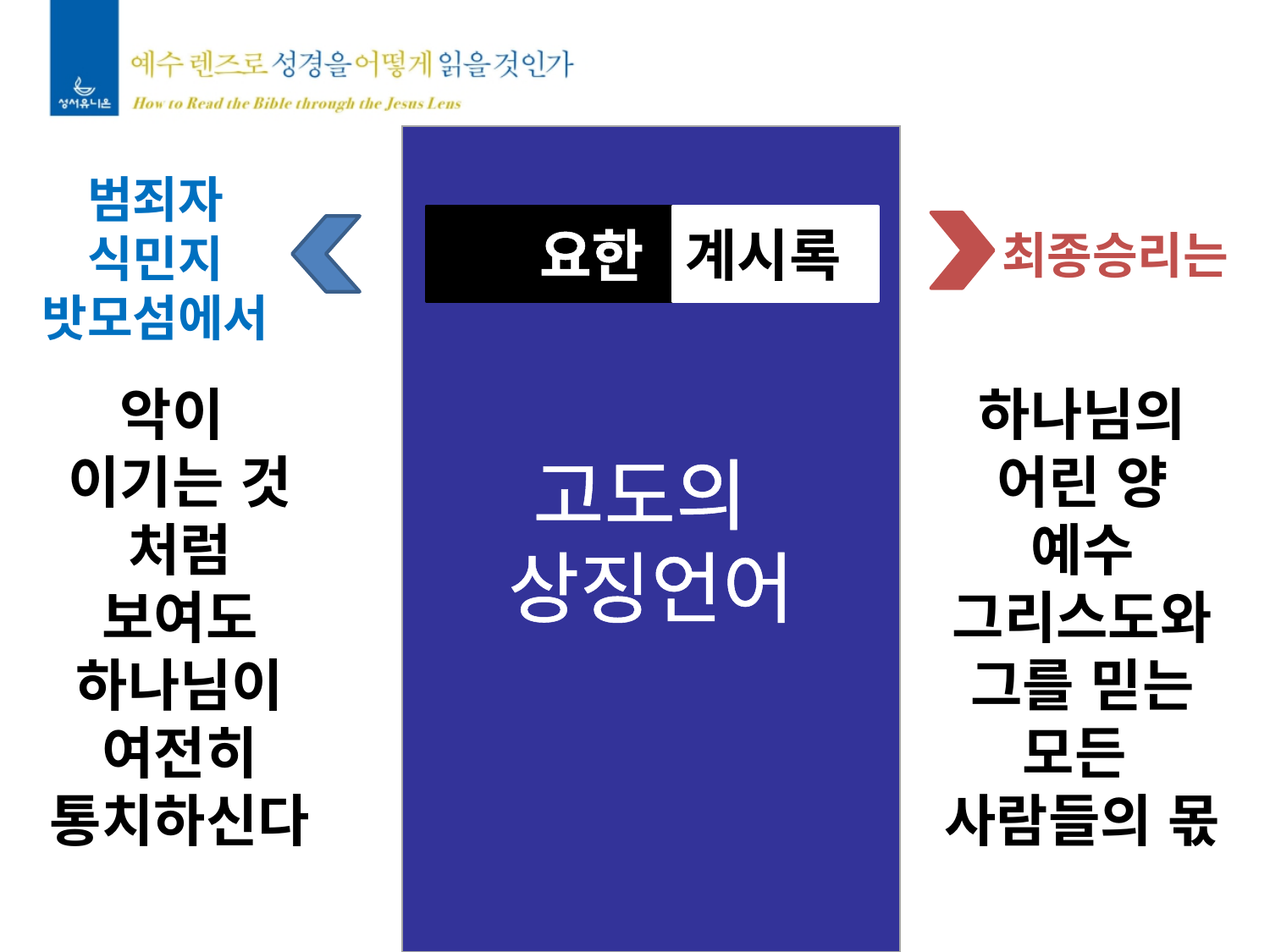

고도의
상징언어
   요한
계시록
최종승리는
범죄자
식민지
밧모섬에서

하나님의
어린 양
예수
그리스도와
그를 믿는
모든
사람들의 몫
악이
이기는 것
처럼 보여도 하나님이 여전히 통치하신다